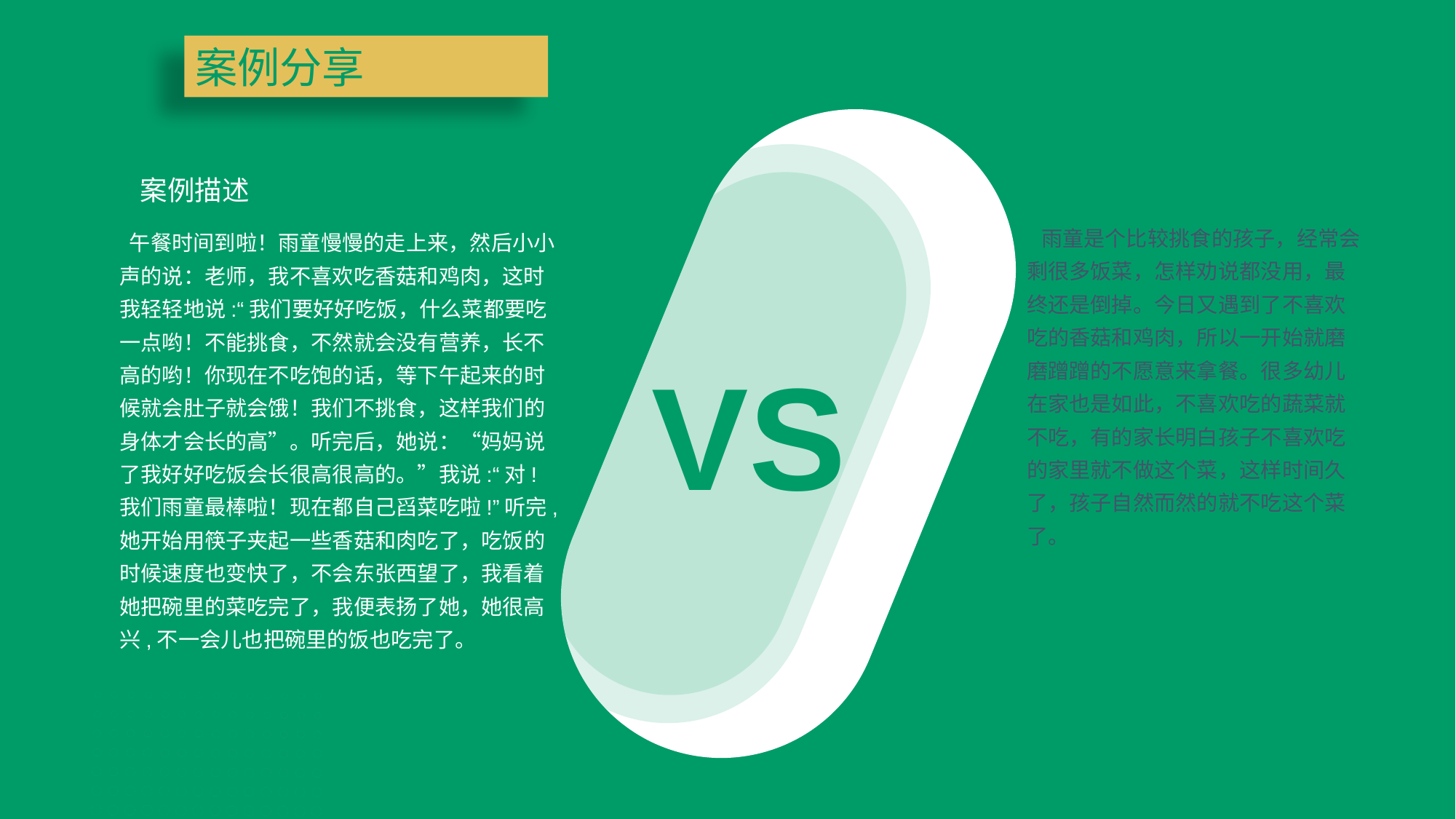

案例分享

案例描述
案例分析
  雨童是个比较挑食的孩子，经常会剩很多饭菜，怎样劝说都没用，最终还是倒掉。今日又遇到了不喜欢吃的香菇和鸡肉，所以一开始就磨磨蹭蹭的不愿意来拿餐。很多幼儿在家也是如此，不喜欢吃的蔬菜就不吃，有的家长明白孩子不喜欢吃的家里就不做这个菜，这样时间久了，孩子自然而然的就不吃这个菜了。
 午餐时间到啦！雨童慢慢的走上来，然后小小声的说：老师，我不喜欢吃香菇和鸡肉，这时我轻轻地说:“我们要好好吃饭，什么菜都要吃一点哟！不能挑食，不然就会没有营养，长不高的哟！你现在不吃饱的话，等下午起来的时候就会肚子就会饿！我们不挑食，这样我们的身体才会长的高”。听完后，她说：“妈妈说了我好好吃饭会长很高很高的。”我说:“对!我们雨童最棒啦！现在都自己舀菜吃啦!”听完,她开始用筷子夹起一些香菇和肉吃了，吃饭的时候速度也变快了，不会东张西望了，我看着她把碗里的菜吃完了，我便表扬了她，她很高兴,不一会儿也把碗里的饭也吃完了。

VS